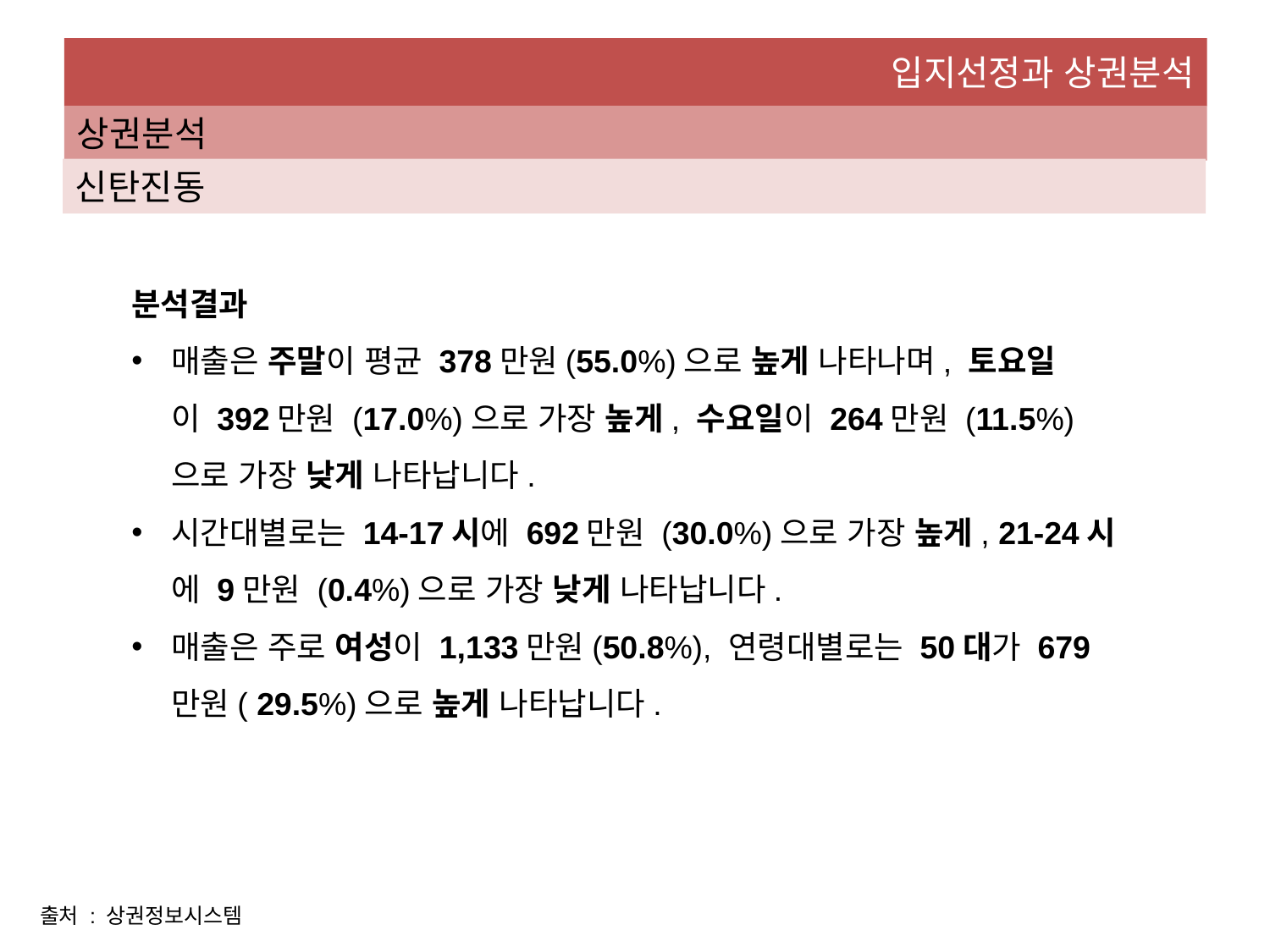

입지선정과 상권분석
상권분석
신탄진동
분석결과
매출은 주말이 평균 378만원(55.0%)으로 높게 나타나며, 토요일이 392만원 (17.0%)으로 가장 높게, 수요일이 264만원 (11.5%)으로 가장 낮게 나타납니다.
시간대별로는 14-17시에 692만원 (30.0%)으로 가장 높게, 21-24시 에 9만원 (0.4%)으로 가장 낮게 나타납니다.
매출은 주로 여성이 1,133만원(50.8%), 연령대별로는 50대가 679만원( 29.5%)으로 높게 나타납니다.
출처 : 상권정보시스템